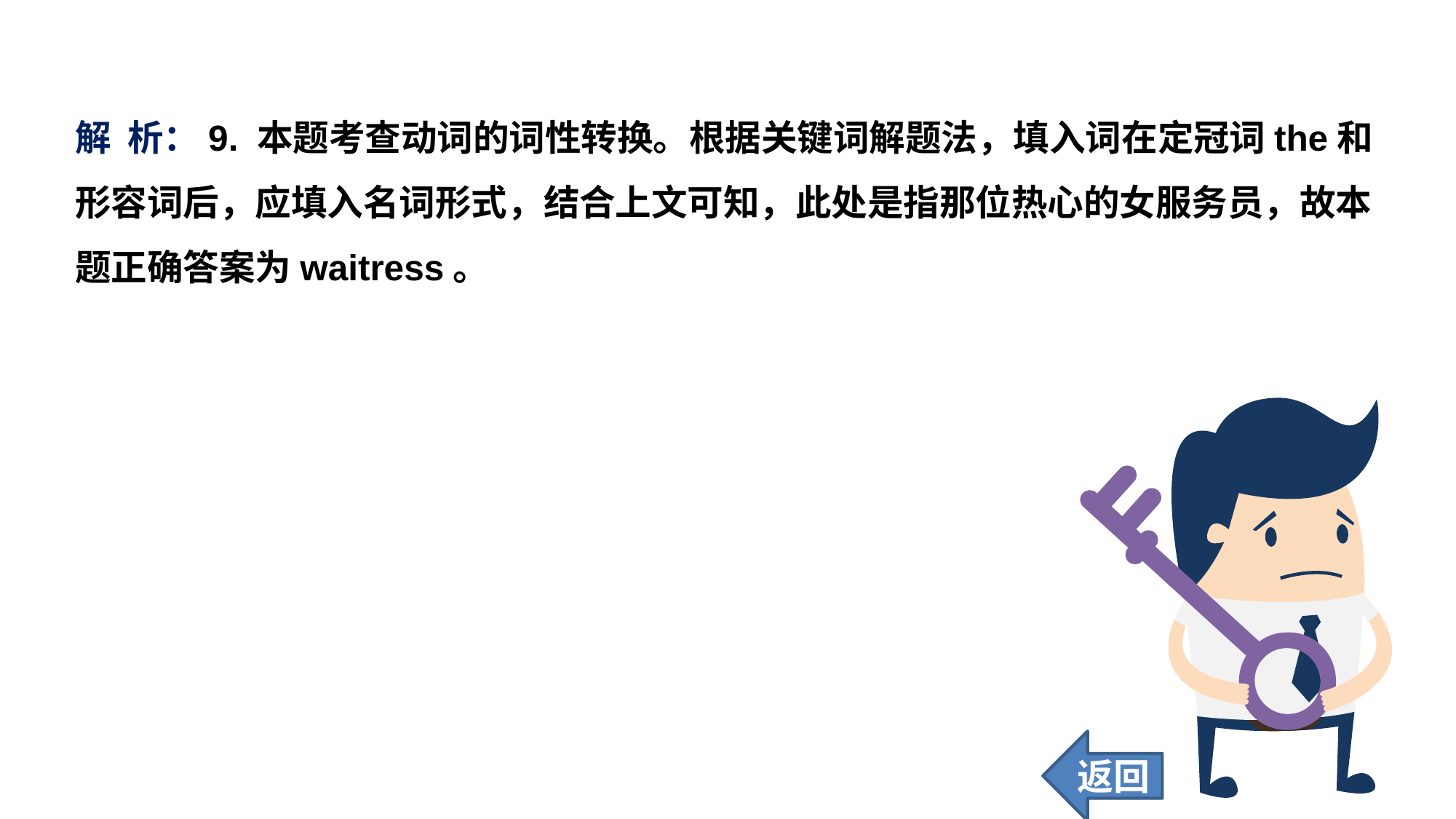

解  析：9. 本题考查动词的词性转换。根据关键词解题法，填入词在定冠词the和形容词后，应填入名词形式，结合上文可知，此处是指那位热心的女服务员，故本题正确答案为waitress。

返回
216